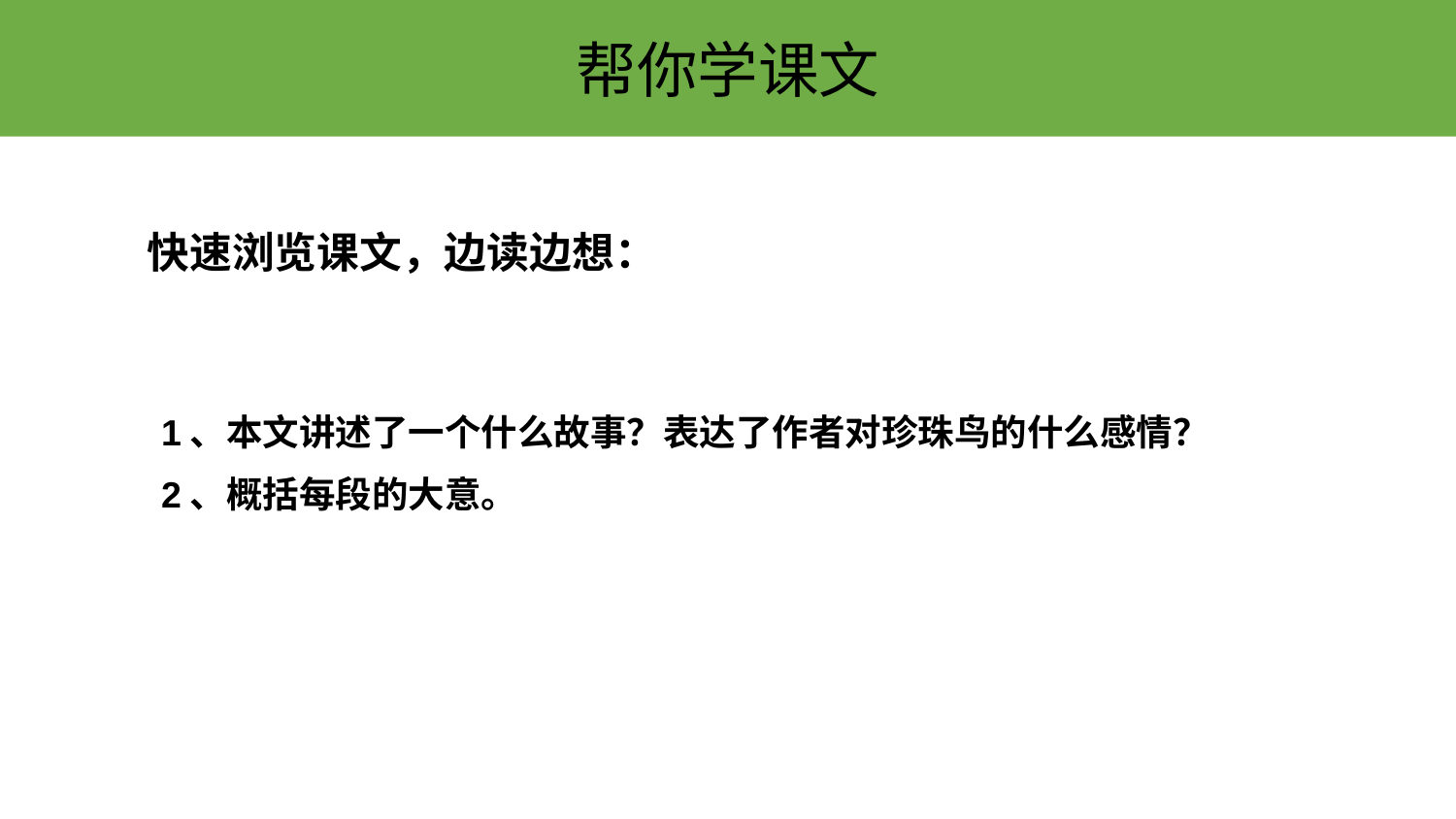

帮你学课文
快速浏览课文，边读边想：
1、本文讲述了一个什么故事？表达了作者对珍珠鸟的什么感情？
2、概括每段的大意。